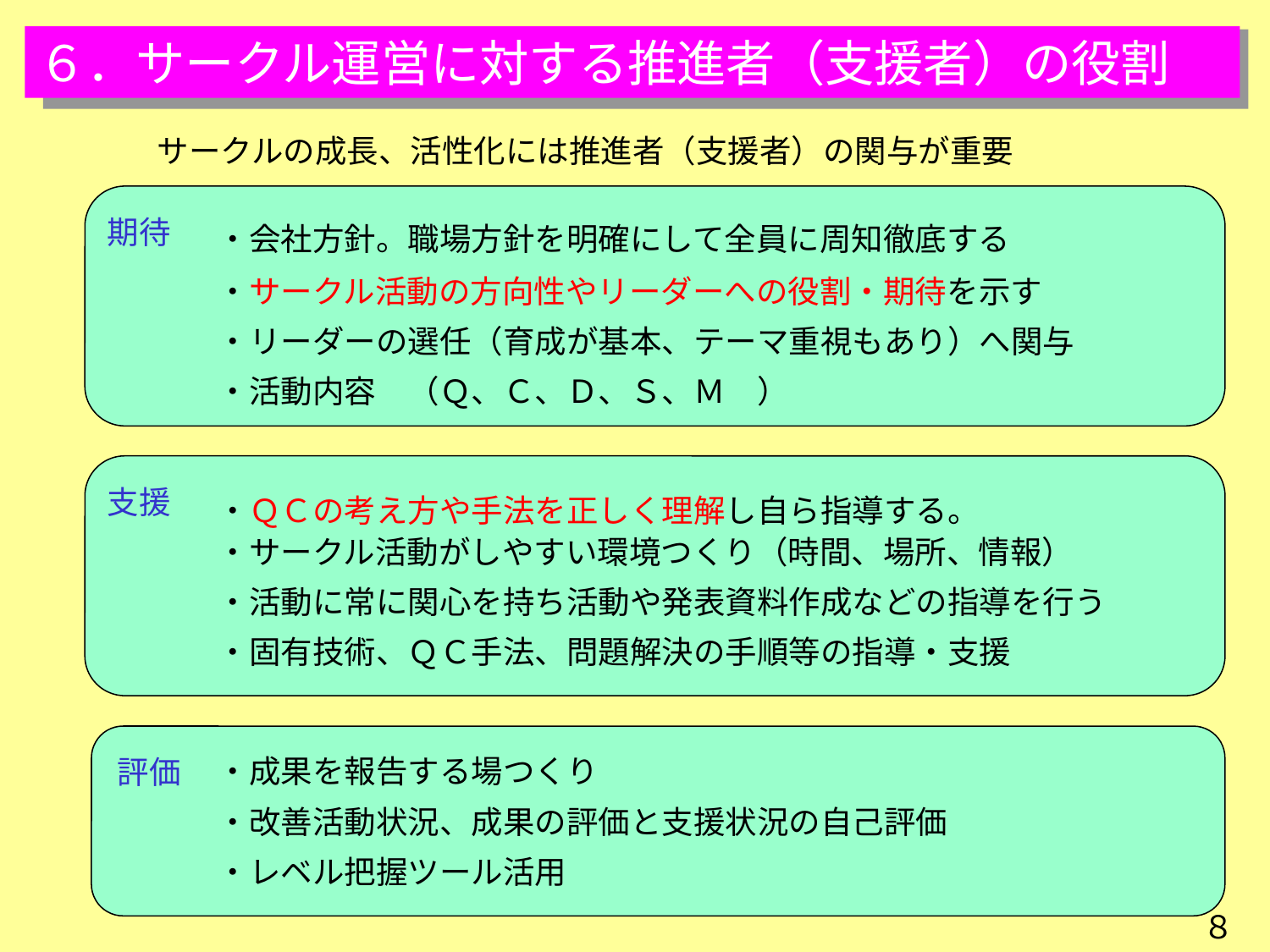

６．サークル運営に対する推進者（支援者）の役割

サークルの成長、活性化には推進者（支援者）の関与が重要

期待
・会社方針。職場方針を明確にして全員に周知徹底する
・サークル活動の方向性やリーダーへの役割・期待を示す
・リーダーの選任（育成が基本、テーマ重視もあり）へ関与
・活動内容　（Ｑ、Ｃ、Ｄ、Ｓ、Ｍ　）

支援
・ＱＣの考え方や手法を正しく理解し自ら指導する。
・サークル活動がしやすい環境つくり（時間、場所、情報）
・活動に常に関心を持ち活動や発表資料作成などの指導を行う
・固有技術、ＱＣ手法、問題解決の手順等の指導・支援

・成果を報告する場つくり
評価
・改善活動状況、成果の評価と支援状況の自己評価
・レベル把握ツール活用
８